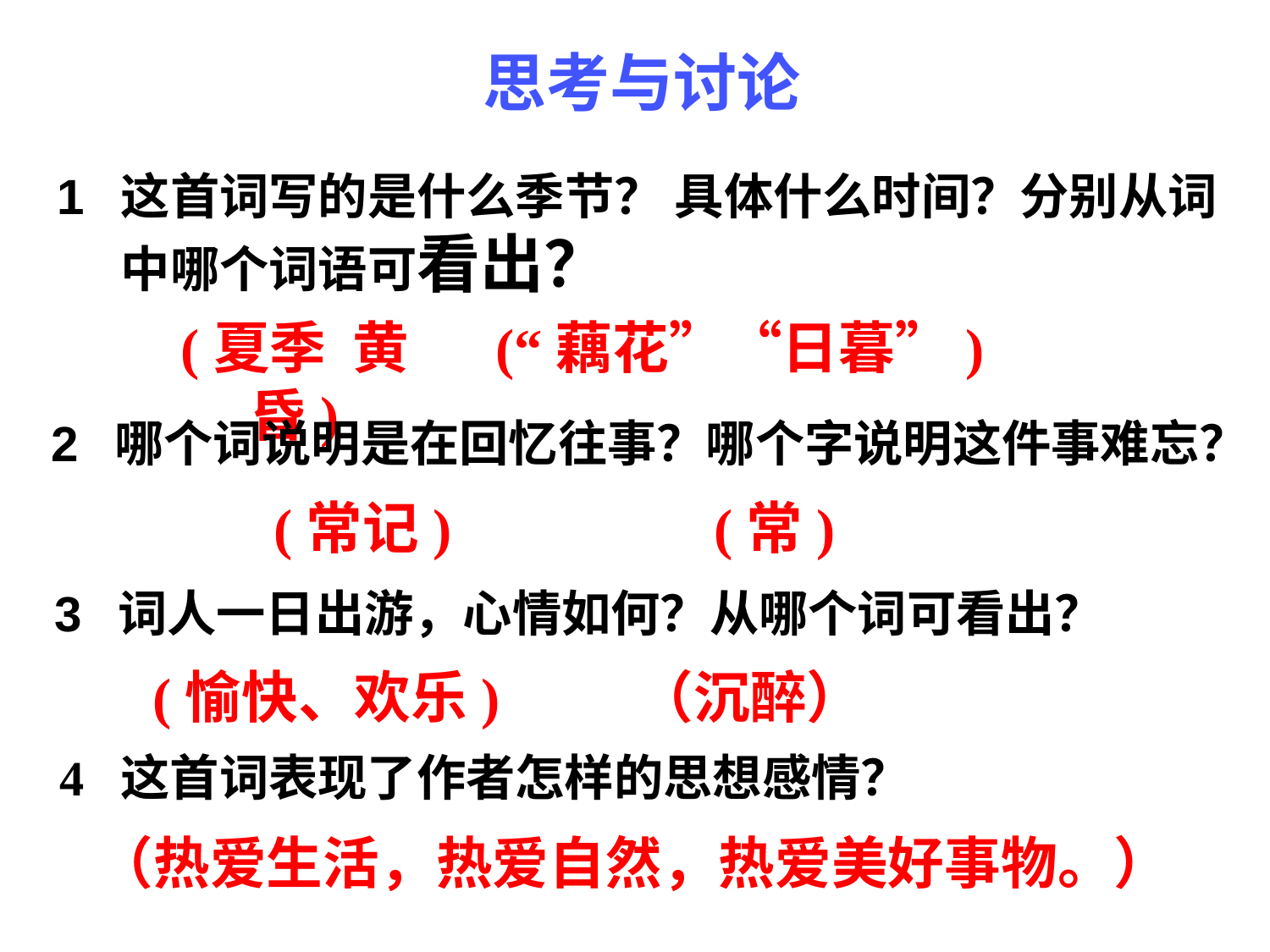

思考与讨论
这首词写的是什么季节？ 具体什么时间？分别从词中哪个词语可看出？
(夏季  黄昏)
(“藕花”“日暮”)
哪个词说明是在回忆往事？哪个字说明这件事难忘？
(常记)
(常)
词人一日出游，心情如何？从哪个词可看出？
(愉快、欢乐)
（沉醉）
 4  这首词表现了作者怎样的思想感情？
（热爱生活，热爱自然，热爱美好事物。）